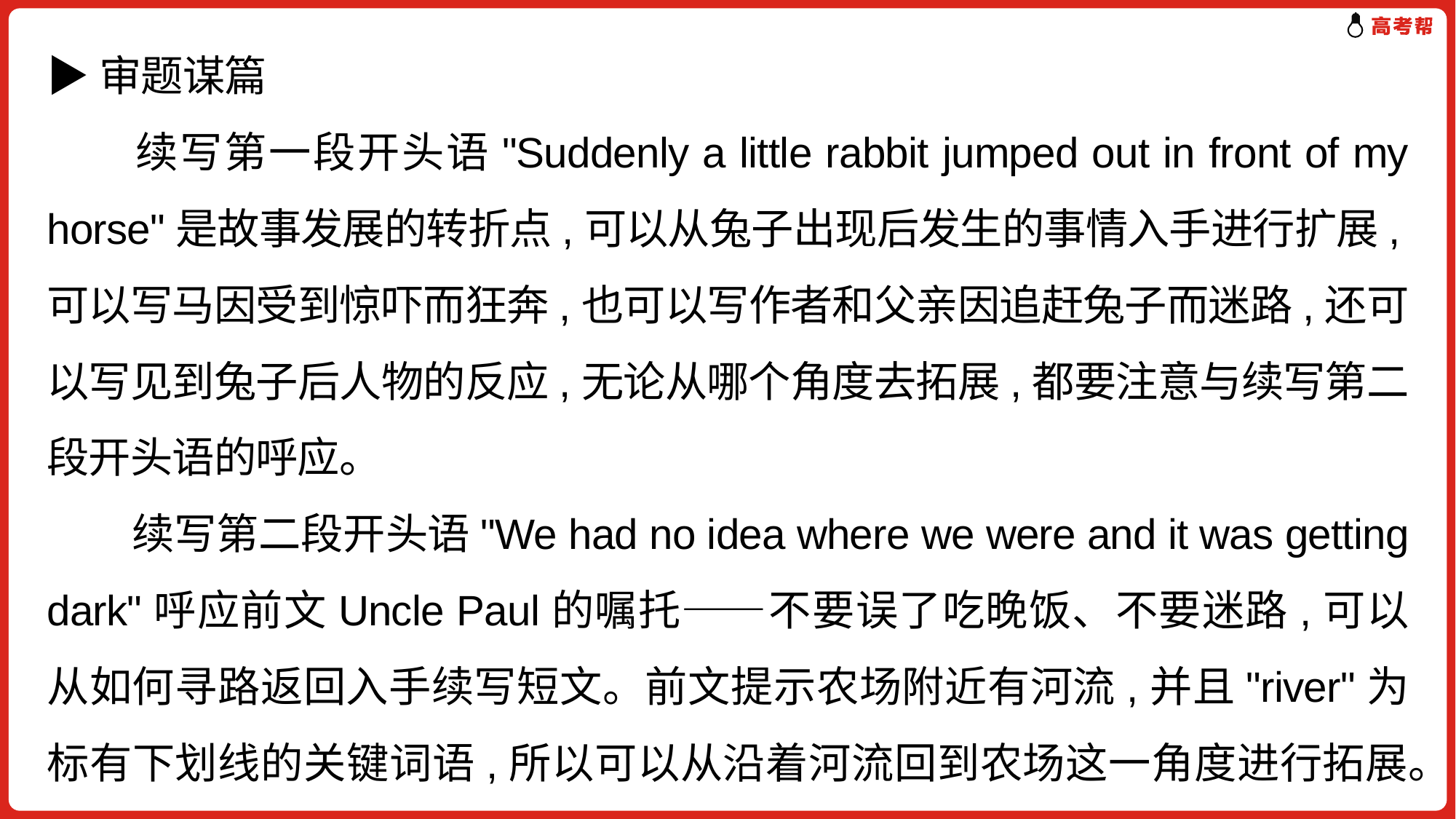

▶审题谋篇
　　续写第一段开头语"Suddenly a little rabbit jumped out in front of my horse"是故事发展的转折点,可以从兔子出现后发生的事情入手进行扩展,可以写马因受到惊吓而狂奔,也可以写作者和父亲因追赶兔子而迷路,还可以写见到兔子后人物的反应,无论从哪个角度去拓展,都要注意与续写第二段开头语的呼应。
        续写第二段开头语"We had no idea where we were and it was getting dark"呼应前文Uncle Paul的嘱托——不要误了吃晚饭、不要迷路,可以从如何寻路返回入手续写短文。前文提示农场附近有河流,并且"river"为标有下划线的关键词语,所以可以从沿着河流回到农场这一角度进行拓展。